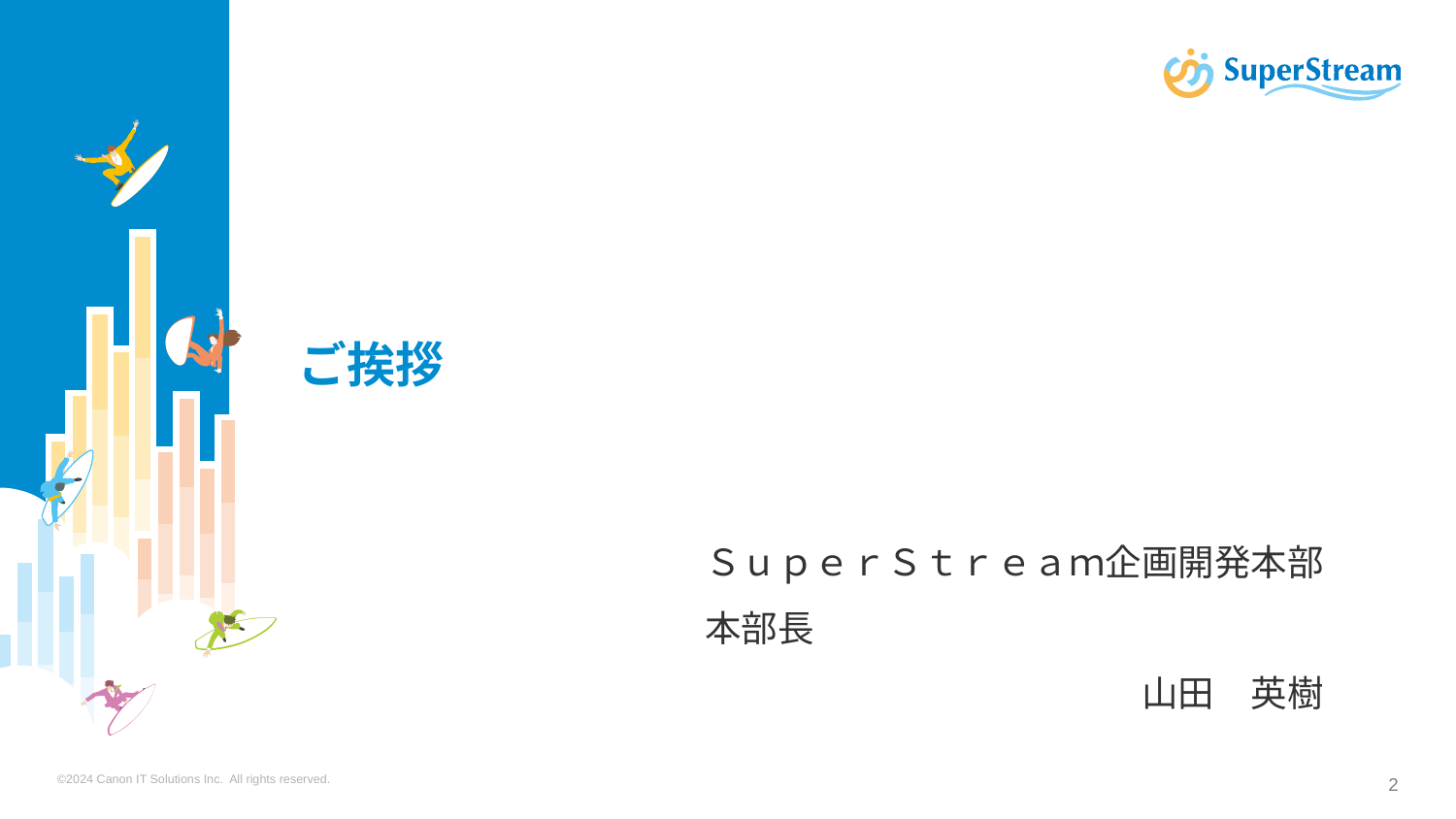

# ご挨拶
ＳｕｐｅｒＳｔｒｅａｍ企画開発本部
本部長
　　　　　　　　　　　　山田　英樹
©2024 Canon IT Solutions Inc.  All rights reserved.
2